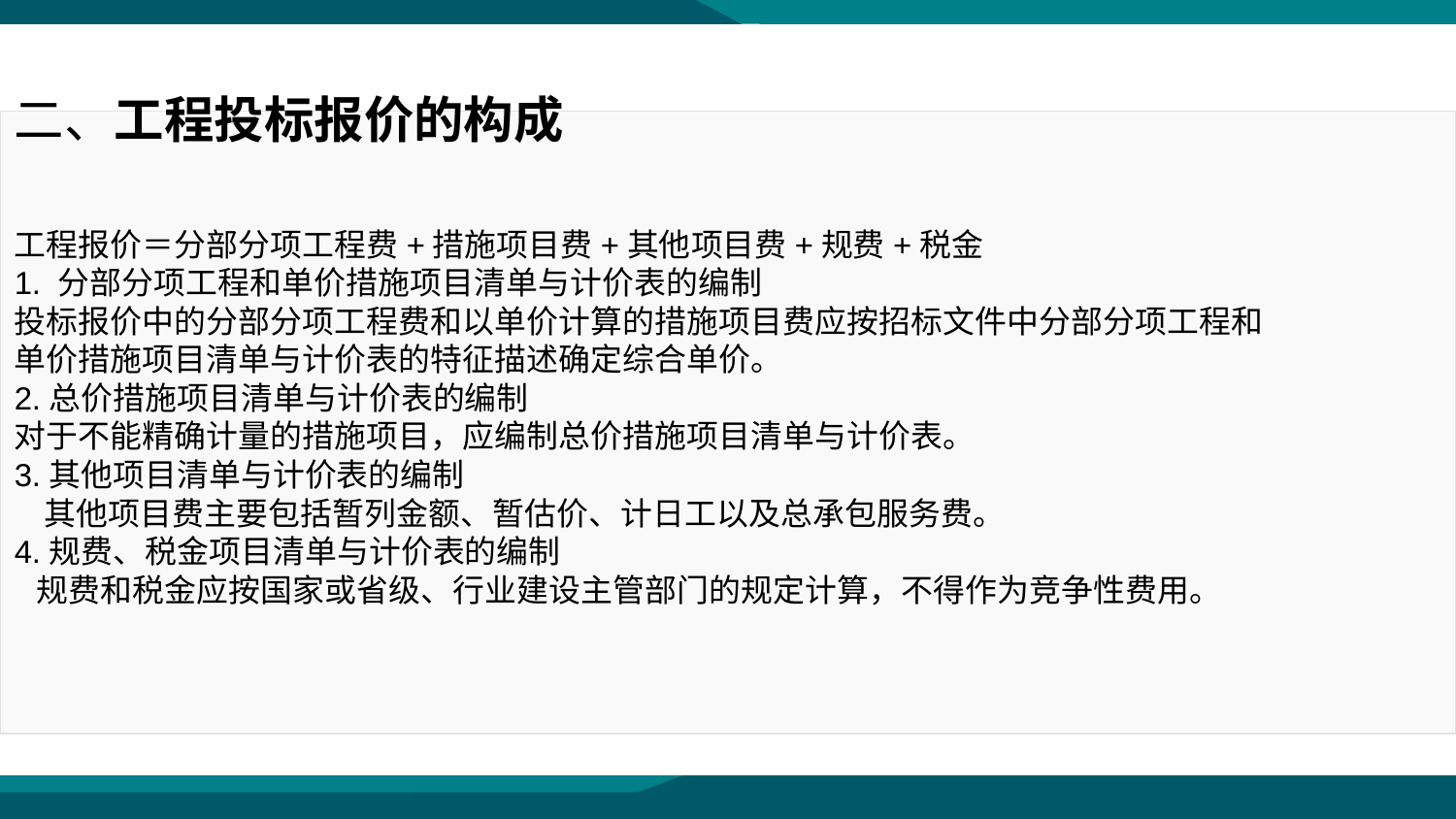

二、工程投标报价的构成
工程报价＝分部分项工程费+措施项目费+其他项目费+规费+税金
1. 分部分项工程和单价措施项目清单与计价表的编制
投标报价中的分部分项工程费和以单价计算的措施项目费应按招标文件中分部分项工程和单价措施项目清单与计价表的特征描述确定综合单价。
2.总价措施项目清单与计价表的编制
对于不能精确计量的措施项目，应编制总价措施项目清单与计价表。
3.其他项目清单与计价表的编制
   其他项目费主要包括暂列金额、暂估价、计日工以及总承包服务费。
4.规费、税金项目清单与计价表的编制
  规费和税金应按国家或省级、行业建设主管部门的规定计算，不得作为竞争性费用。